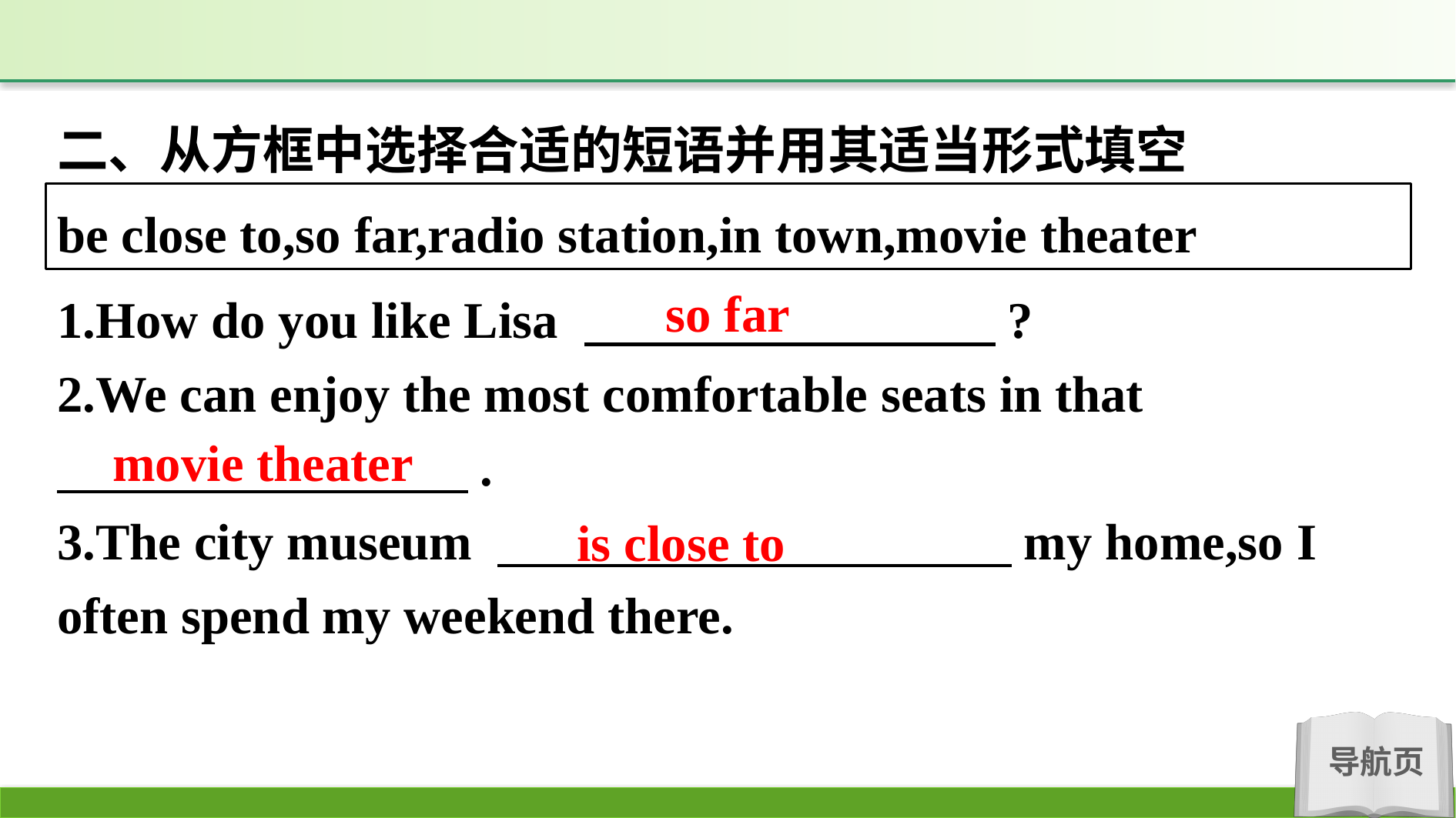

二、从方框中选择合适的短语并用其适当形式填空
be close to,so far,radio station,in town,movie theater
so far
1.How do you like Lisa 　　　　　　　　?
2.We can enjoy the most comfortable seats in that
　　　　　　　　.
3.The city museum 　　　　　　　　　　my home,so I often spend my weekend there.
movie theater
is close to